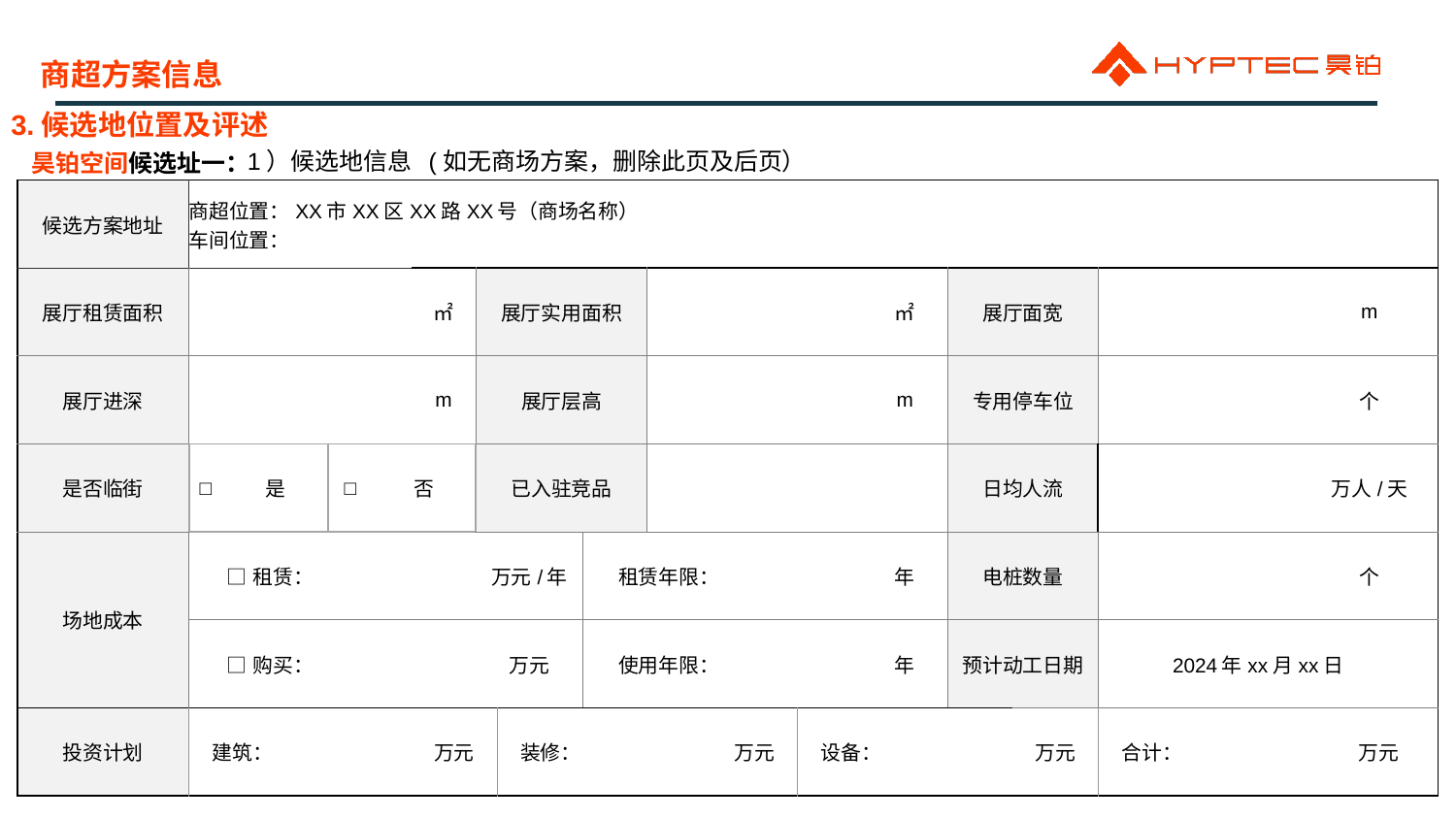

商超方案信息
3.候选地位置及评述
1）候选地信息  (如无商场方案，删除此页及后页）
昊铂空间候选址一：
| 候选方案地址 | 商超位置：XX市XX区XX路XX号（商场名称） 车间位置： |  |  |  |  |  |  |  |  |  |  |  |  |  |  |  |  |  |  |  |  |  |  |
| --- | --- | --- | --- | --- | --- | --- | --- | --- | --- | --- | --- | --- | --- | --- | --- | --- | --- | --- | --- | --- | --- | --- | --- |
| 展厅租赁面积 |  |  |  |  |  |  | ㎡ | 展厅实用面积 |  |  |  |  |  |  |  | ㎡ |  | 展厅面宽 |  |  |  | m |  |
| 展厅进深 |  |  |  |  |  |  | m | 展厅层高 |  |  |  |  |  |  |  | m |  | 专用停车位 |  |  |  | 个 |  |
| 是否临街 | □ | 是 |  | □ |  | 否 |  | 已入驻竞品 |  |  |  |  |  |  |  |  |  | 日均人流 |  |  |  | 万人/天 |  |
| 场地成本 | □租赁： |  |  |  |  |  |  | 万元/年 |  | 租赁年限： |  |  |  |  |  | 年 |  | 电桩数量 |  |  |  | 个 |  |
|  | □购买： |  |  |  |  |  |  | 万元 |  | 使用年限： |  |  |  |  |  | 年 |  | 预计动工日期 |  | 2024年xx月xx日 |  |  |  |
| 投资计划 | 建筑： |  |  |  |  |  | 万元 |  | 装修： |  |  |  | 万元 |  | 设备： |  |  |  | 万元 | 合计： |  |  | 万元 |